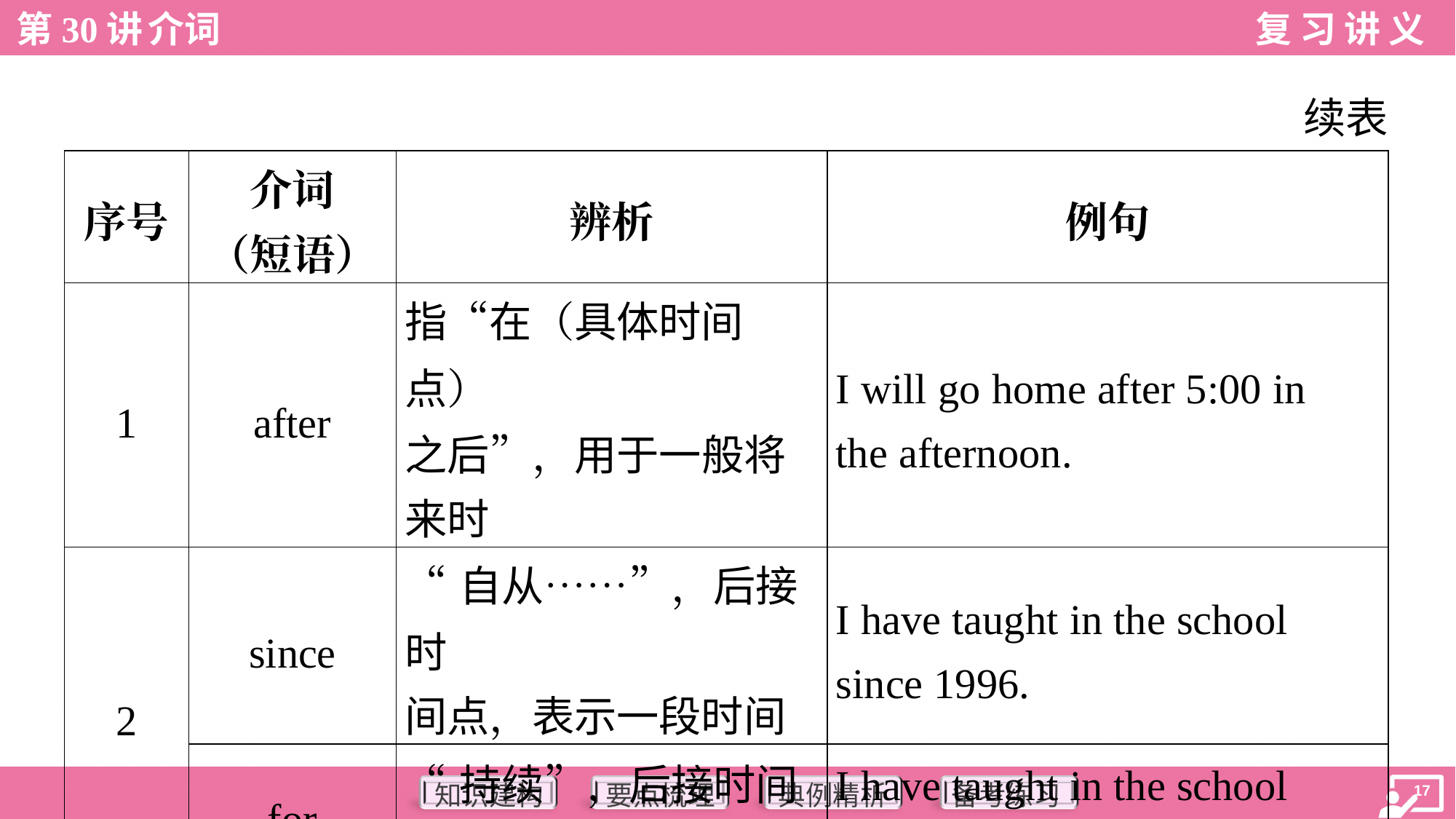

续表
| 序号 | 介词 （短语） | 辨析 | 例句 |
| --- | --- | --- | --- |
| 1 | after | 指“在（具体时间点） 之后”，用于一般将 来时 | I will go home after 5:00 in the afternoon. |
| 2 | since | “自从……”，后接时 间点，表示一段时间 | I have taught in the school since 1996. |
|  | for | “持续”，后接时间 段，表示一段时间 | I have taught in the school for seven years. |